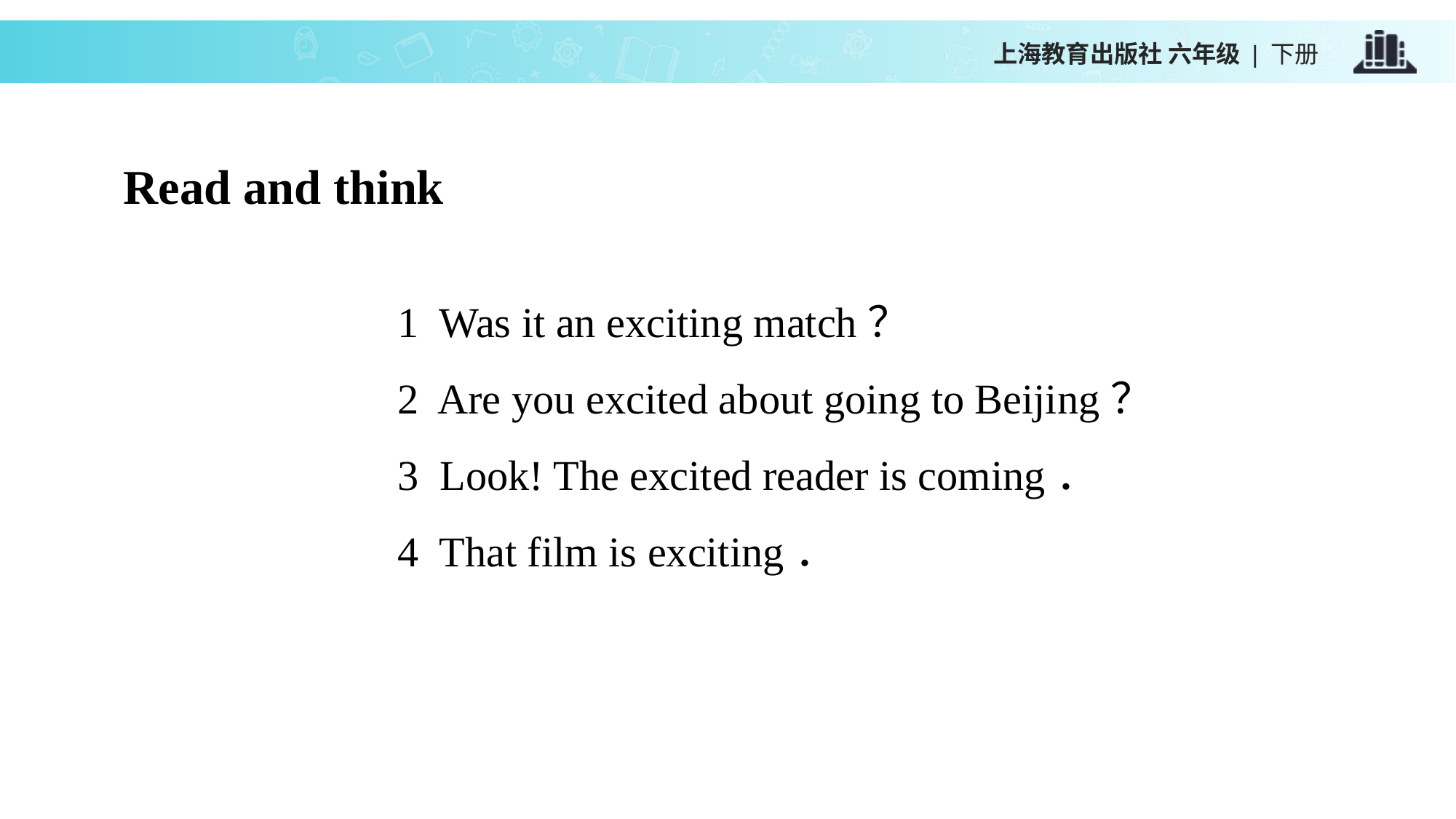

上海教育出版社 六年级 | 下册
Read and think

1  Was it an exciting match？
2  Are you excited about going to Beijing？
3  Look! The excited reader is coming．
4  That film is exciting．